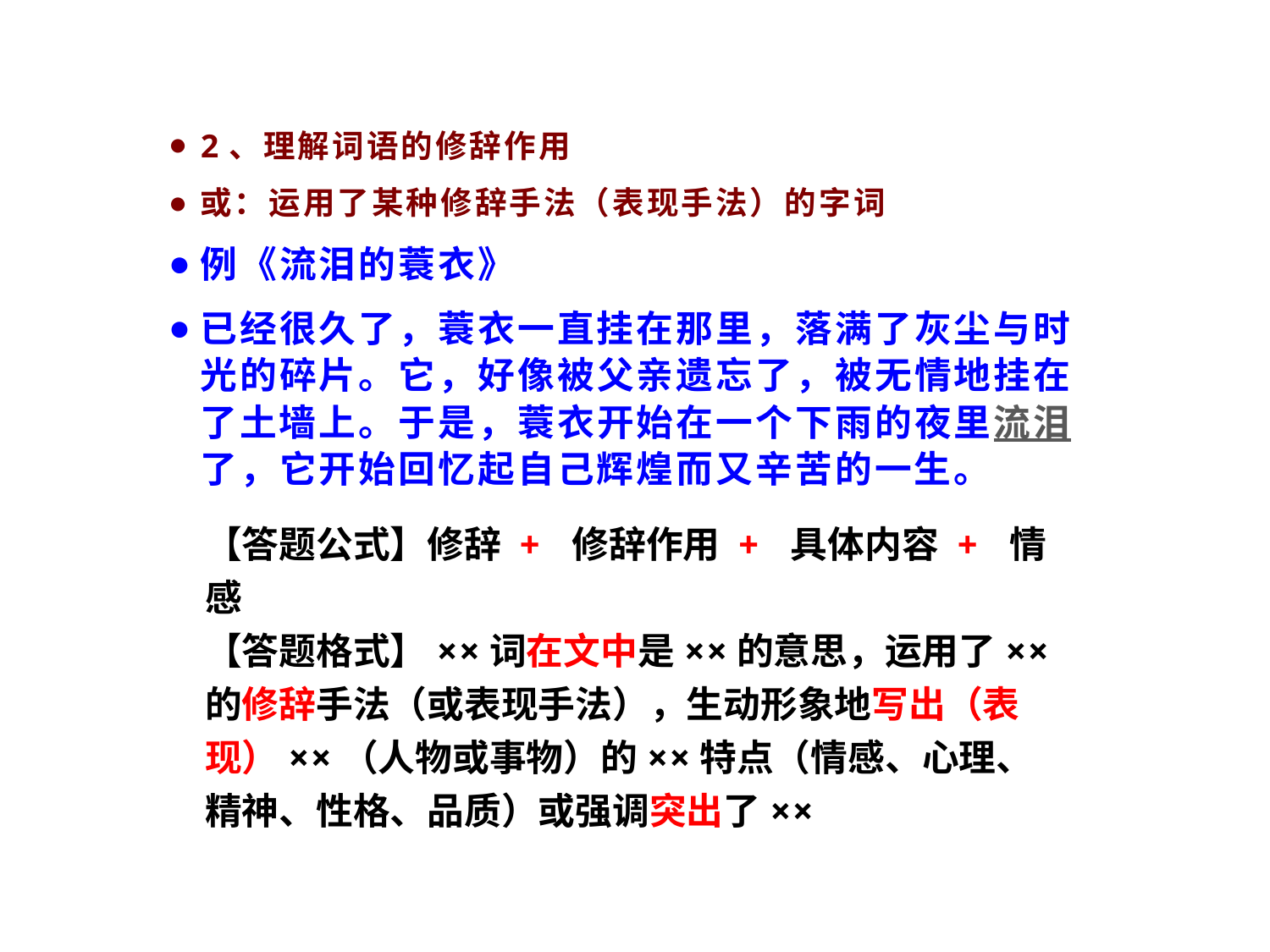

2、理解词语的修辞作用
或：运用了某种修辞手法（表现手法）的字词
例《流泪的蓑衣》
已经很久了，蓑衣一直挂在那里，落满了灰尘与时光的碎片。它，好像被父亲遗忘了，被无情地挂在了土墙上。于是，蓑衣开始在一个下雨的夜里流泪了，它开始回忆起自己辉煌而又辛苦的一生。

【答题公式】修辞 + 修辞作用 + 具体内容 + 情感
【答题格式】××词在文中是××的意思，运用了××的修辞手法（或表现手法），生动形象地写出（表现）××（人物或事物）的××特点（情感、心理、精神、性格、品质）或强调突出了××
10